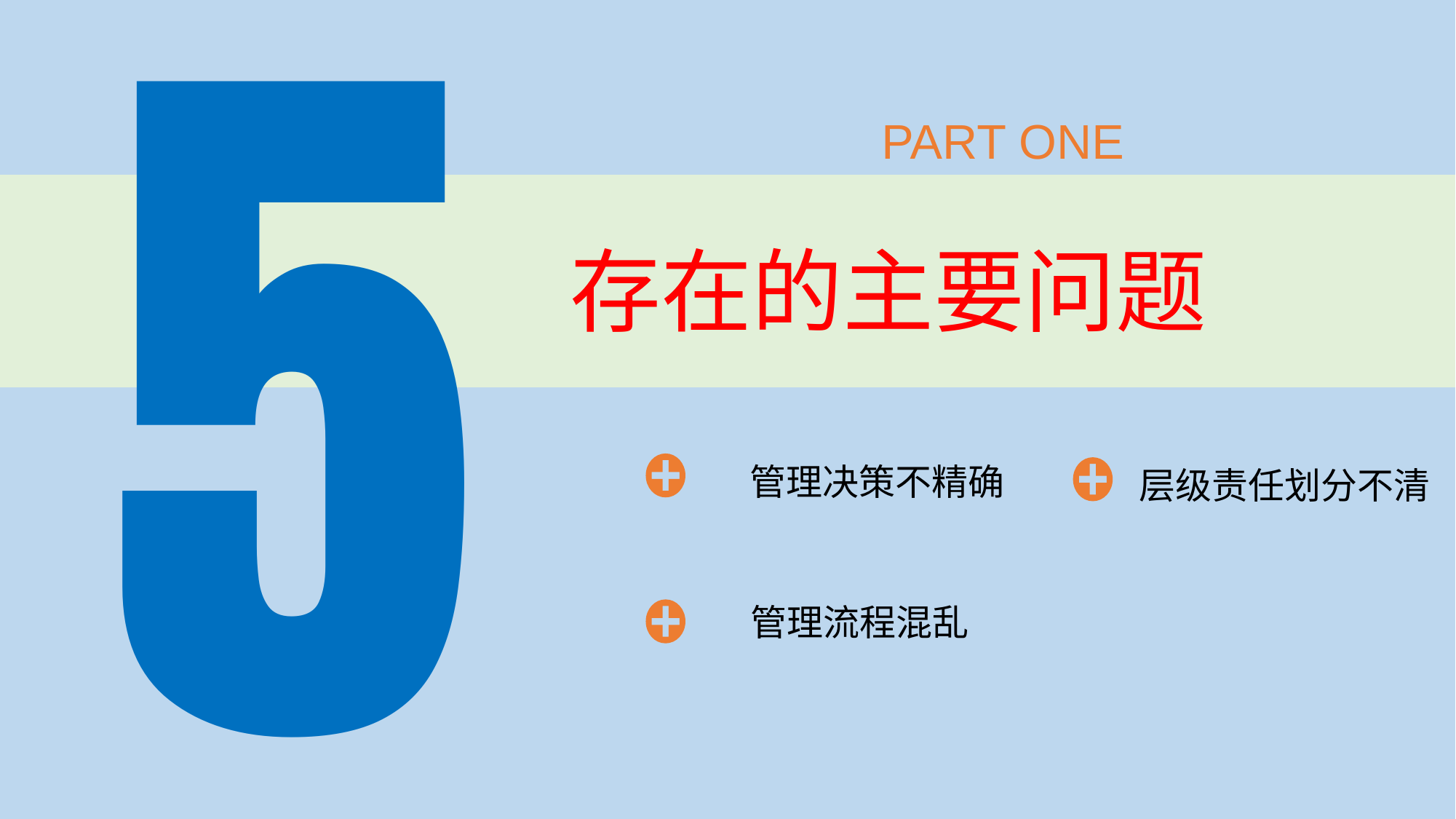

5
PART ONE

# 存在的主要问题

管理决策不精确

层级责任划分不清
管理流程混乱